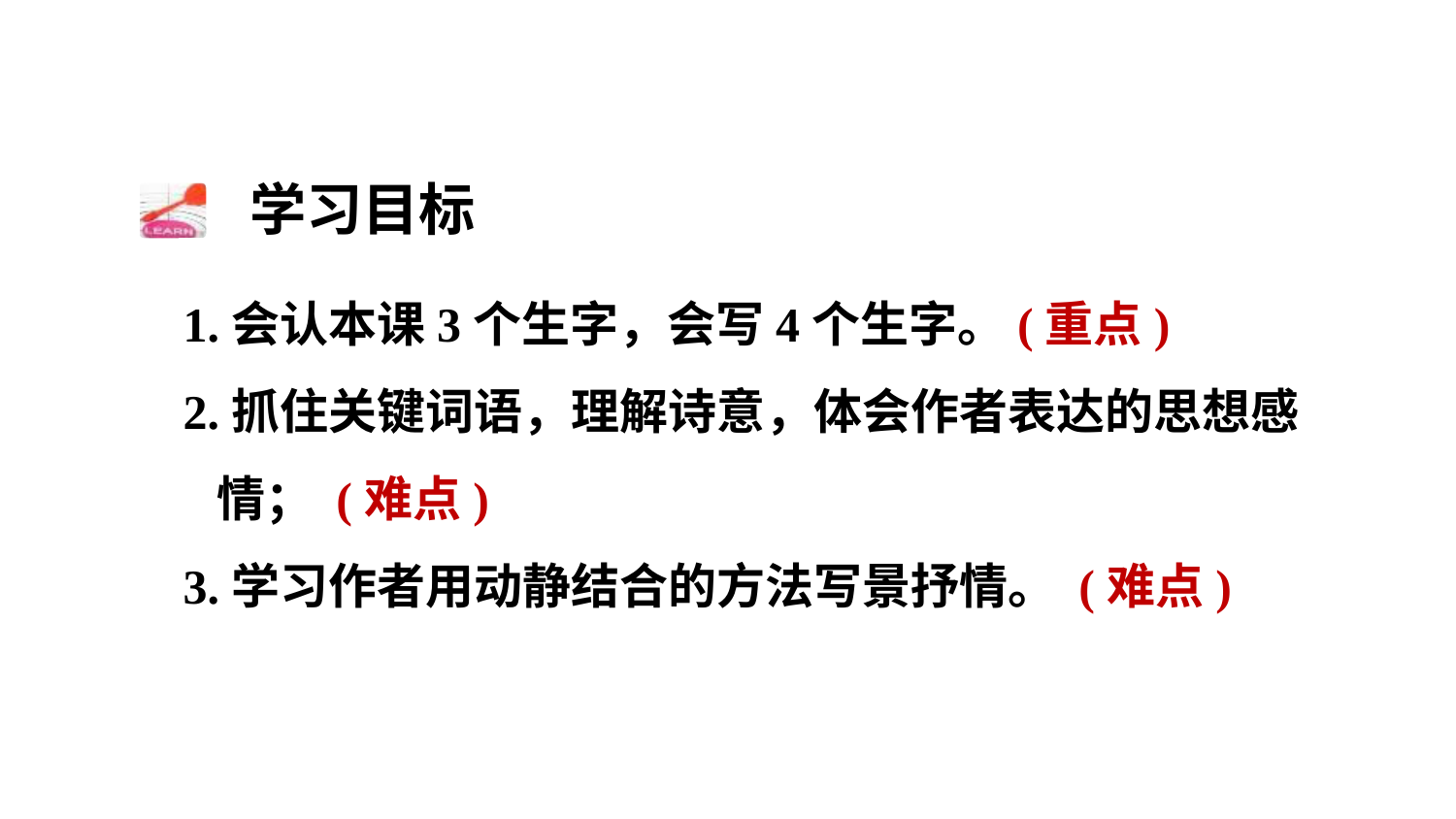

学习目标

1.会认本课3个生字，会写4个生字。(重点)
2.抓住关键词语，理解诗意，体会作者表达的思想感
  情； (难点)
3.学习作者用动静结合的方法写景抒情。 (难点)